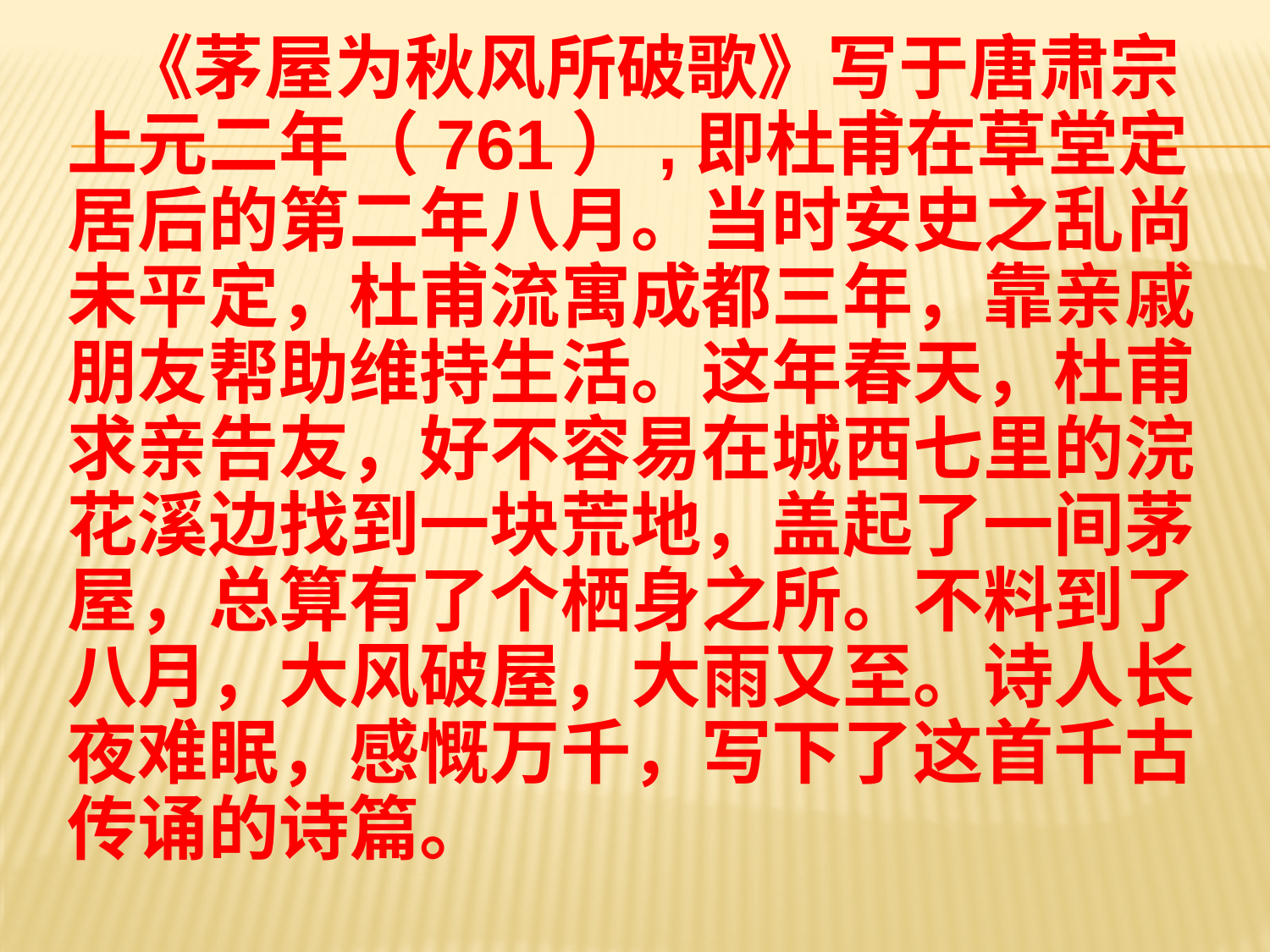

《茅屋为秋风所破歌》写于唐肃宗上元二年（761）,即杜甫在草堂定居后的第二年八月。当时安史之乱尚未平定，杜甫流寓成都三年，靠亲戚朋友帮助维持生活。这年春天，杜甫求亲告友，好不容易在城西七里的浣花溪边找到一块荒地，盖起了一间茅屋，总算有了个栖身之所。不料到了八月，大风破屋，大雨又至。诗人长夜难眠，感慨万千，写下了这首千古传诵的诗篇。